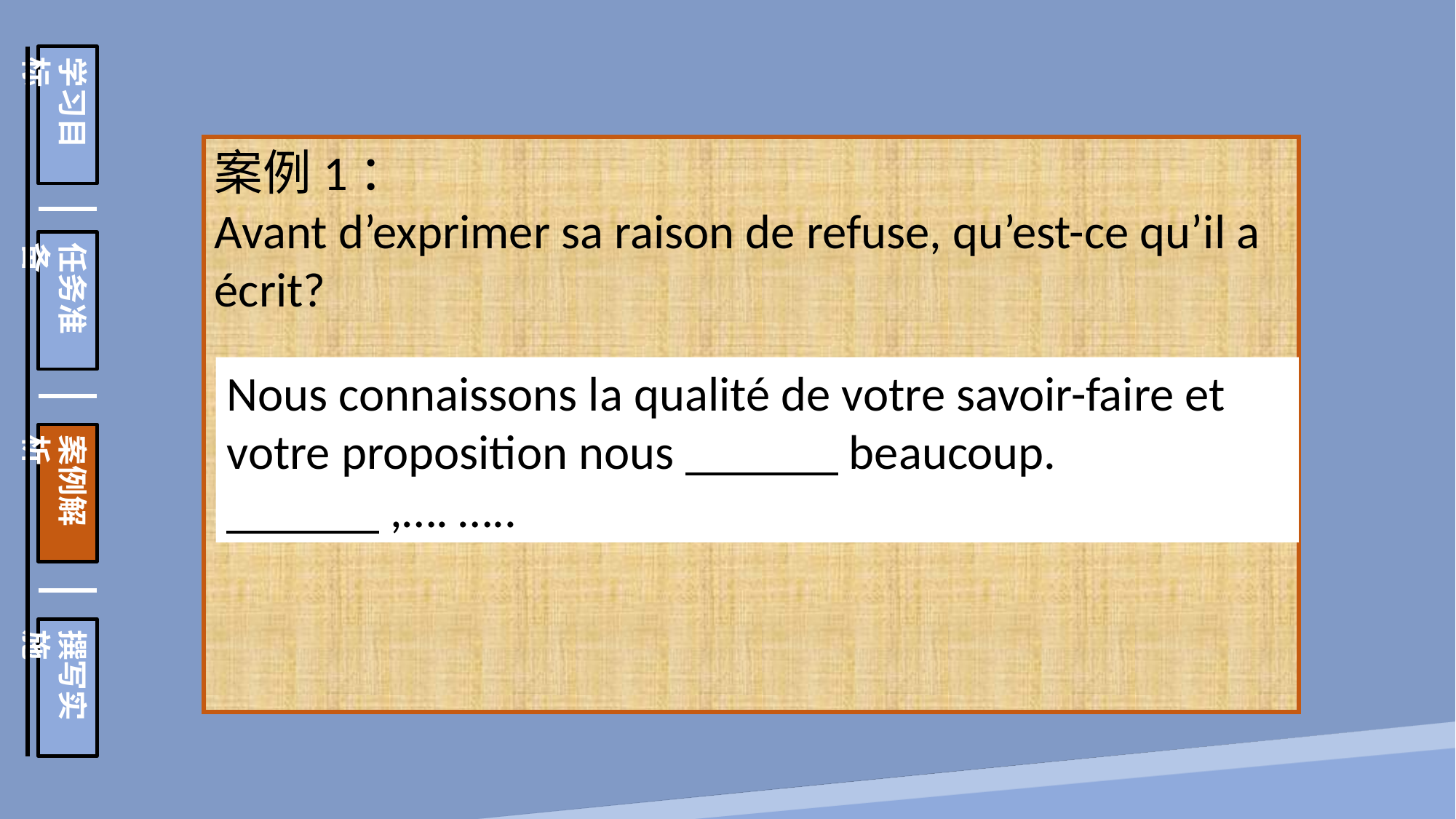

学习目标
任务准备
案例解析
撰写实施
案例1：
Avant d’exprimer sa raison de refuse, qu’est-ce qu’il a écrit?

Nous connaissons la qualité de votre savoir-faire et votre proposition nous                beaucoup.
               ,…. …..